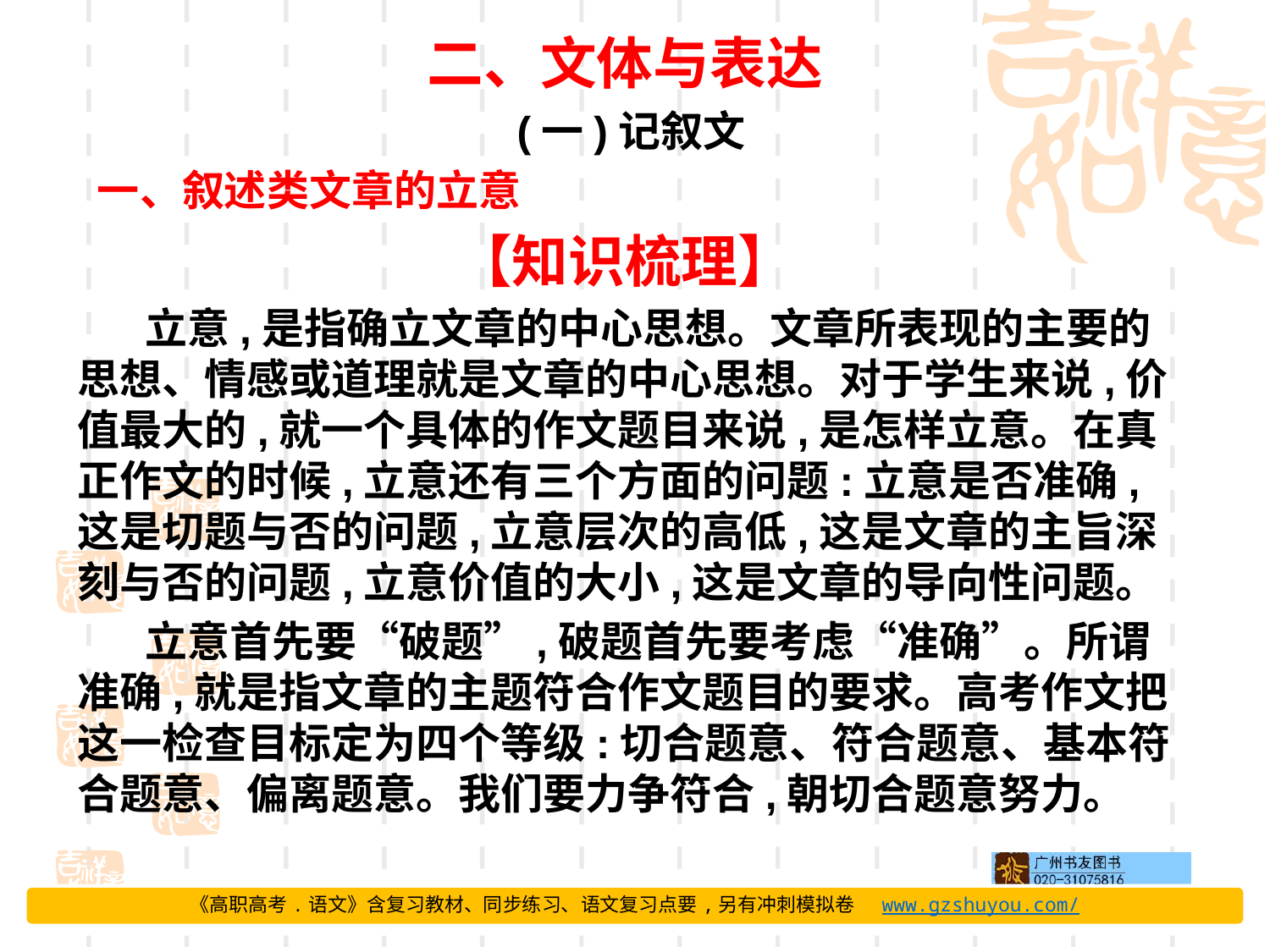

二、文体与表达
 (一)记叙文
 一、叙述类文章的立意
【知识梳理】
      立意,是指确立文章的中心思想。文章所表现的主要的思想、情感或道理就是文章的中心思想。对于学生来说,价值最大的,就一个具体的作文题目来说,是怎样立意。在真正作文的时候,立意还有三个方面的问题:立意是否准确,这是切题与否的问题,立意层次的高低,这是文章的主旨深刻与否的问题,立意价值的大小,这是文章的导向性问题。
      立意首先要“破题”,破题首先要考虑“准确”。所谓准确,就是指文章的主题符合作文题目的要求。高考作文把这一检查目标定为四个等级:切合题意、符合题意、基本符合题意、偏离题意。我们要力争符合,朝切合题意努力。